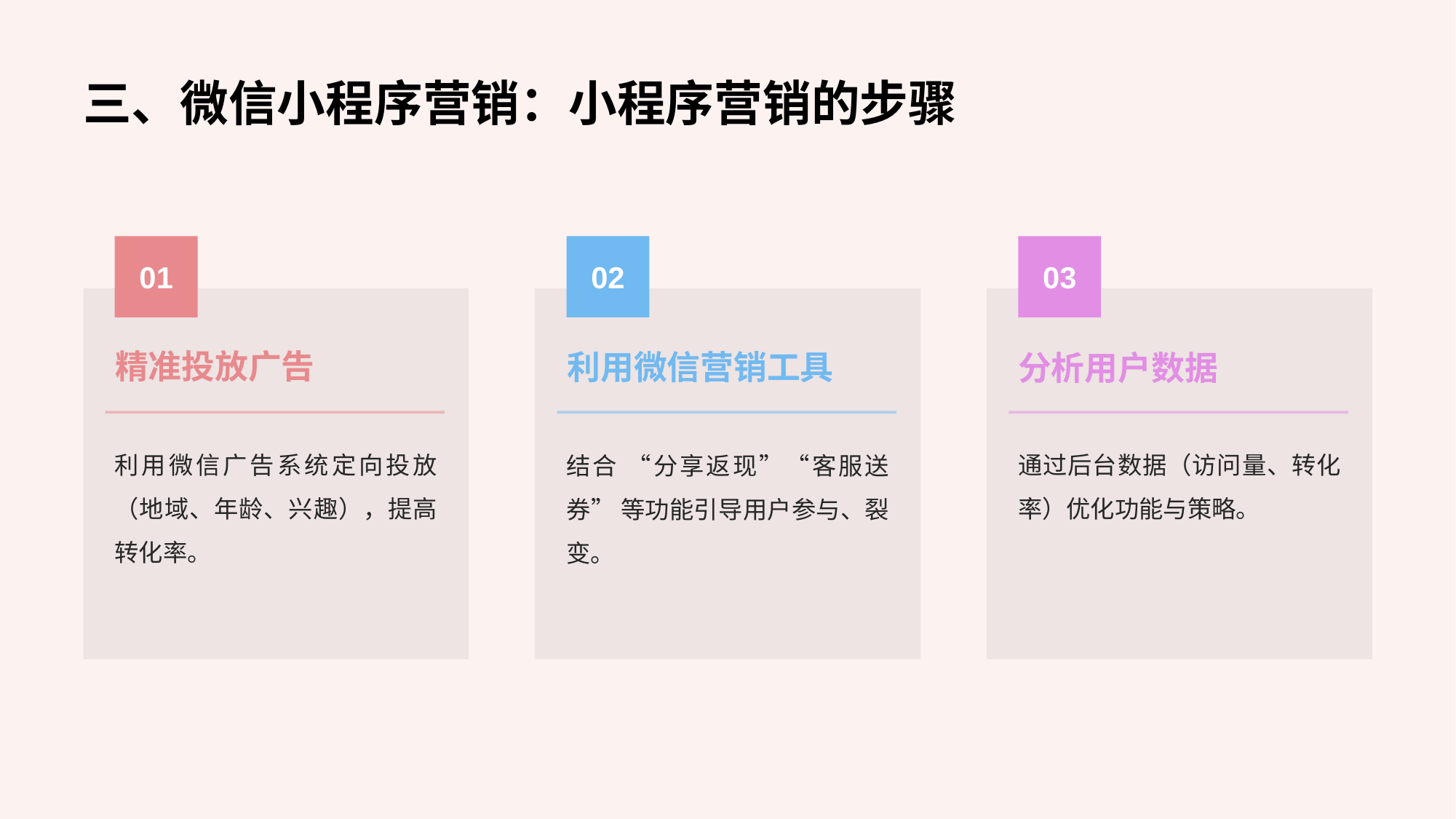

三、微信小程序营销：小程序营销的步骤
01
02
03

精准投放广告
利用微信营销工具
分析用户数据
利用微信广告系统定向投放（地域、年龄、兴趣），提高转化率。
通过后台数据（访问量、转化率）优化功能与策略。
结合 “分享返现”“客服送券” 等功能引导用户参与、裂变。